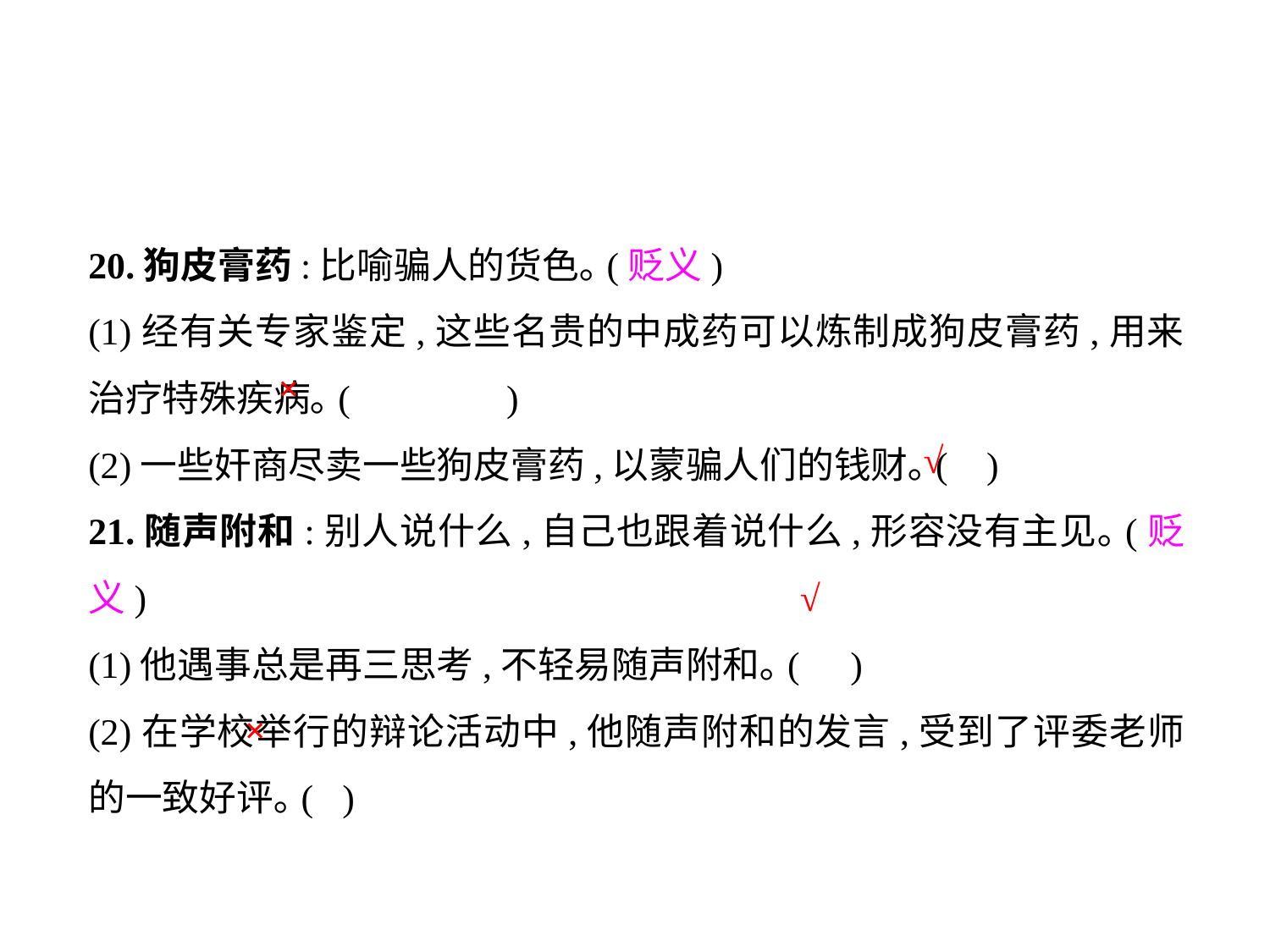

20.狗皮膏药:比喻骗人的货色｡(贬义)
(1)经有关专家鉴定,这些名贵的中成药可以炼制成狗皮膏药,用来治疗特殊疾病｡(	    )
(2)一些奸商尽卖一些狗皮膏药,以蒙骗人们的钱财｡(	 )
21.随声附和:别人说什么,自己也跟着说什么,形容没有主见｡(贬义)
(1)他遇事总是再三思考,不轻易随声附和｡(	)
(2)在学校举行的辩论活动中,他随声附和的发言,受到了评委老师的一致好评｡(	)
×
√
√
×